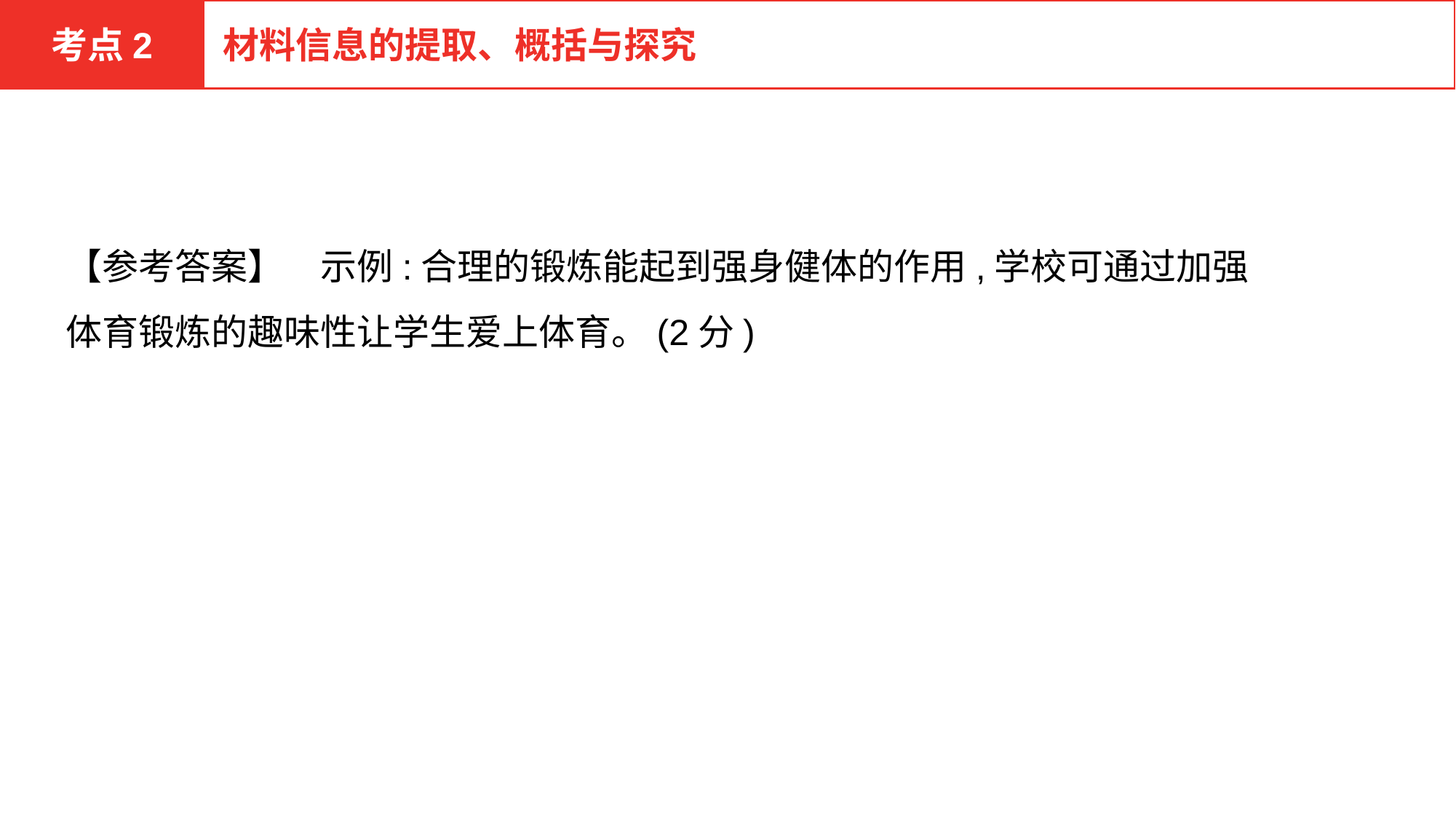

考点2
材料信息的提取、概括与探究
【参考答案】　示例:合理的锻炼能起到强身健体的作用,学校可通过加强体育锻炼的趣味性让学生爱上体育。(2分)